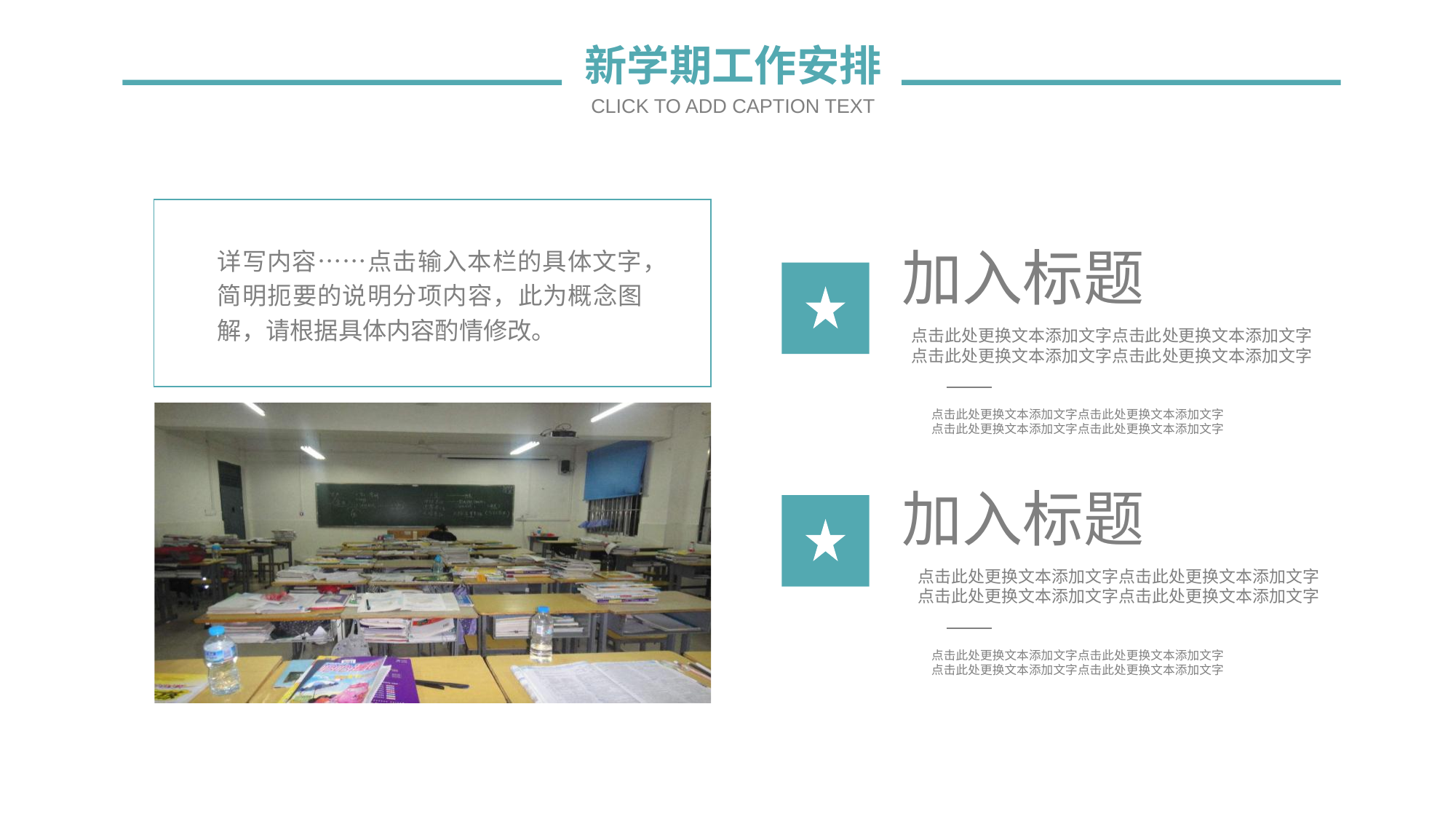

新学期工作安排

CLICK TO ADD CAPTION TEXT

详写内容……点击输入本栏的具体文字，简明扼要的说明分项内容，此为概念图解，请根据具体内容酌情修改。

加入标题
点击此处更换文本添加文字点击此处更换文本添加文字
点击此处更换文本添加文字点击此处更换文本添加文字

点击此处更换文本添加文字点击此处更换文本添加文字
点击此处更换文本添加文字点击此处更换文本添加文字

加入标题
点击此处更换文本添加文字点击此处更换文本添加文字
点击此处更换文本添加文字点击此处更换文本添加文字

点击此处更换文本添加文字点击此处更换文本添加文字
点击此处更换文本添加文字点击此处更换文本添加文字